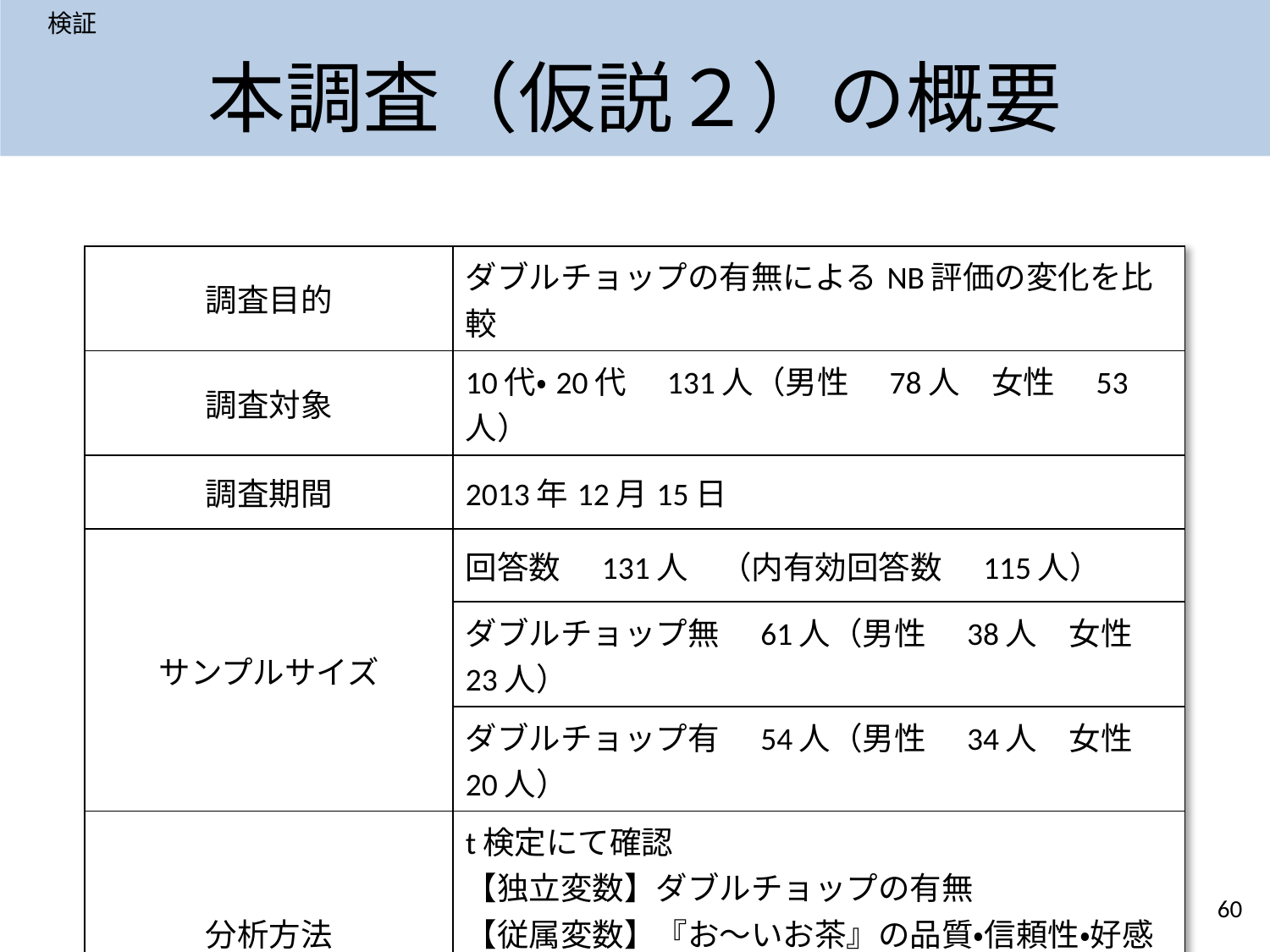

検証
# 本調査（仮説２）の概要
| 調査目的 | ダブルチョップの有無によるNB評価の変化を比較 |
| --- | --- |
| 調査対象 | 10代・20代　131人（男性　78人　女性　53人） |
| 調査期間 | 2013年12月15日 |
| サンプルサイズ | 回答数　131人　（内有効回答数　115人） |
|  | ダブルチョップ無　61人（男性　38人　女性　23人） |
|  | ダブルチョップ有　54人（男性　34人　女性　20人） |
| 分析方法 | t検定にて確認 【独立変数】ダブルチョップの有無 【従属変数】『お～いお茶』の品質・信頼性・好感度の　　 　　　　　　　　評価 |
60